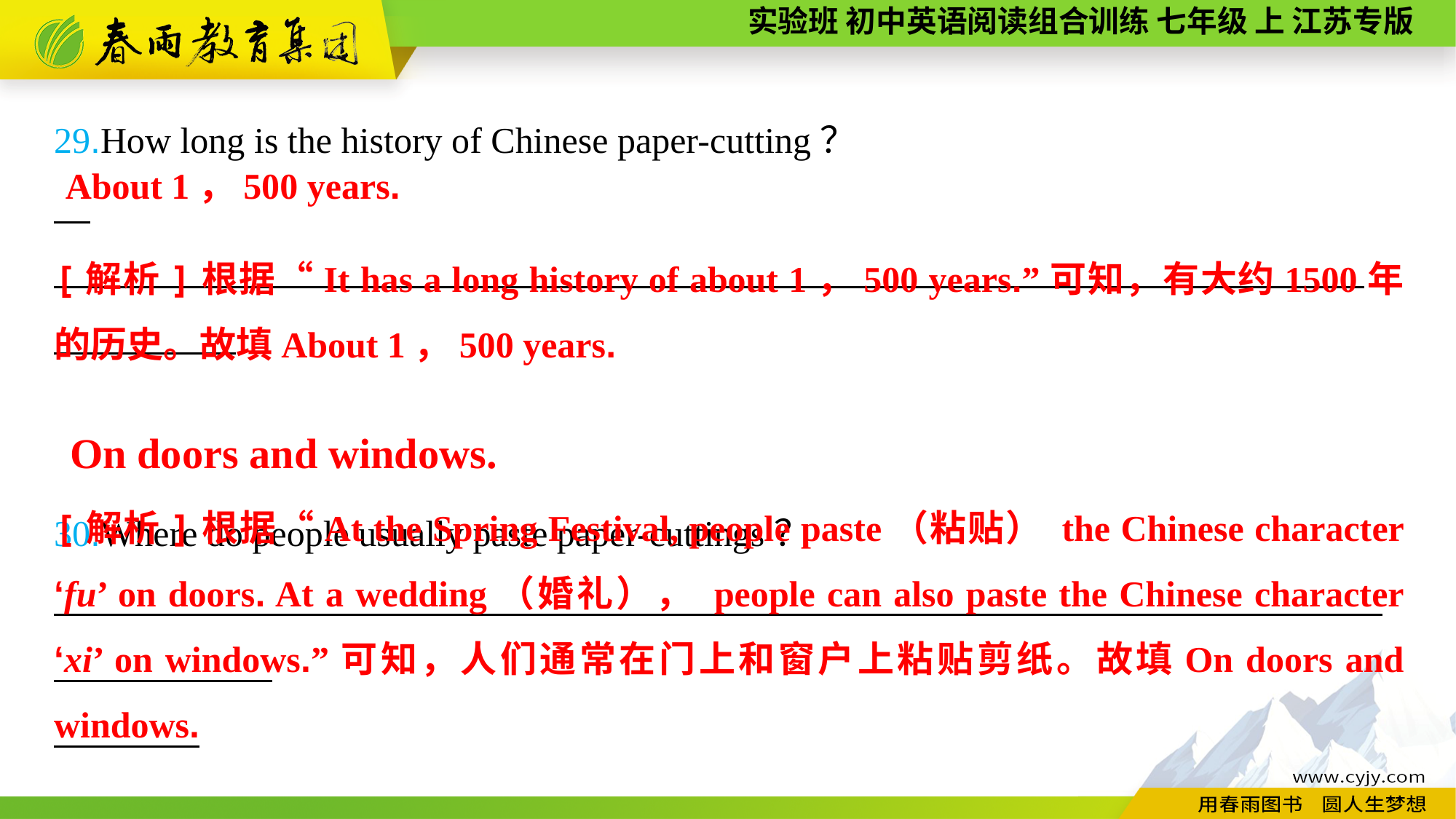

29.How long is the history of Chinese paper-cutting？
　________________________________________________________________________

30.Where do people usually paste paper-cuttings？
_________________________________________________________________________

About 1，500 years.
[解析]根据“It has a long history of about 1，500 years.”可知，有大约1500年的历史。故填About 1，500 years.
On doors and windows.
[解析]根据“At the Spring Festival, people paste（粘贴） the Chinese character ‘fu’ on doors. At a wedding（婚礼）， people can also paste the Chinese character ‘xi’ on windows.”可知，人们通常在门上和窗户上粘贴剪纸。故填On doors and windows.